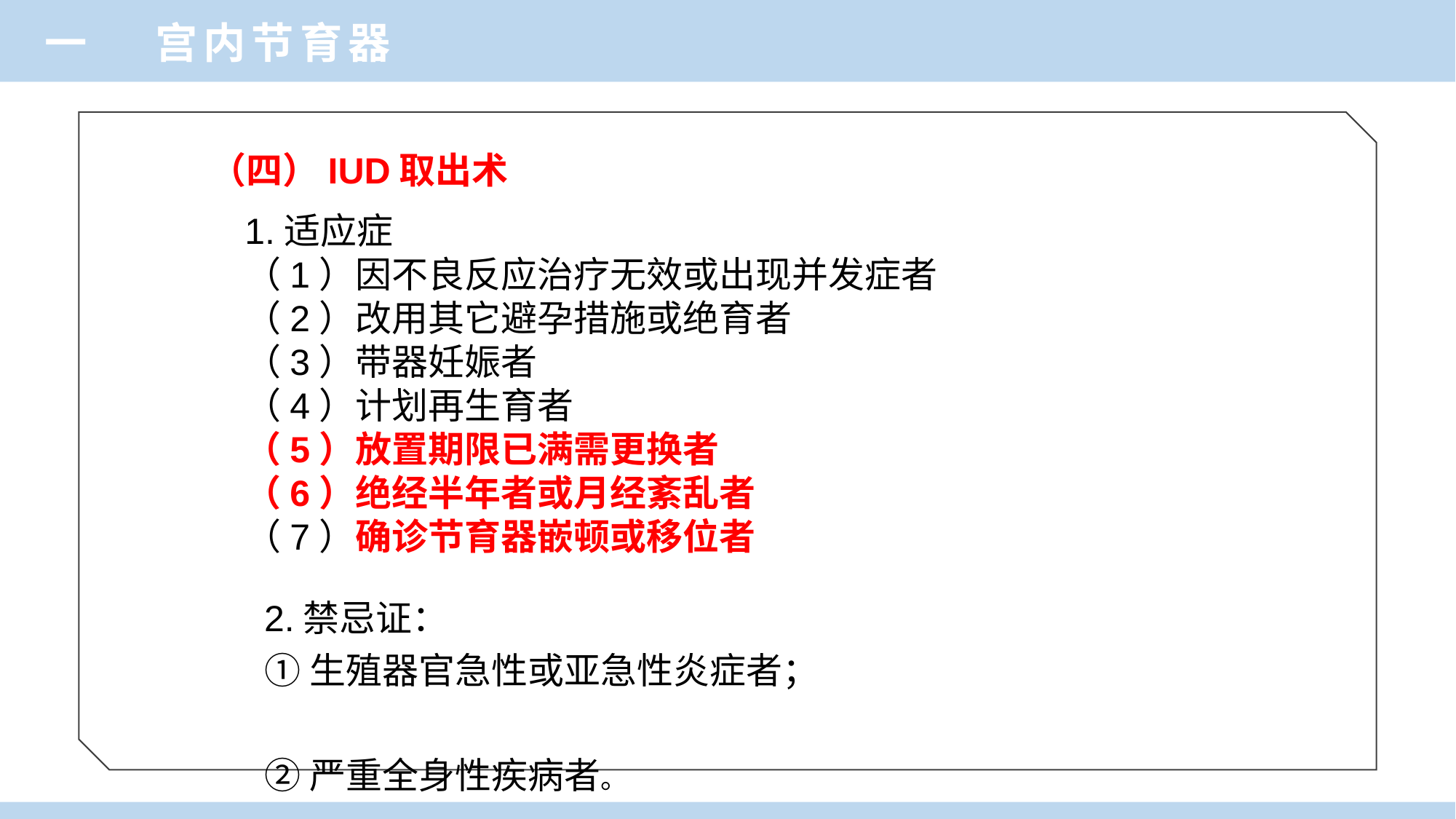

一    宫内节育器

 （四）IUD取出术
1.适应症
（1）因不良反应治疗无效或出现并发症者
（2）改用其它避孕措施或绝育者
（3）带器妊娠者
（4）计划再生育者
（5）放置期限已满需更换者
（6）绝经半年者或月经紊乱者
（7）确诊节育器嵌顿或移位者
2.禁忌证：
①生殖器官急性或亚急性炎症者；
②严重全身性疾病者。